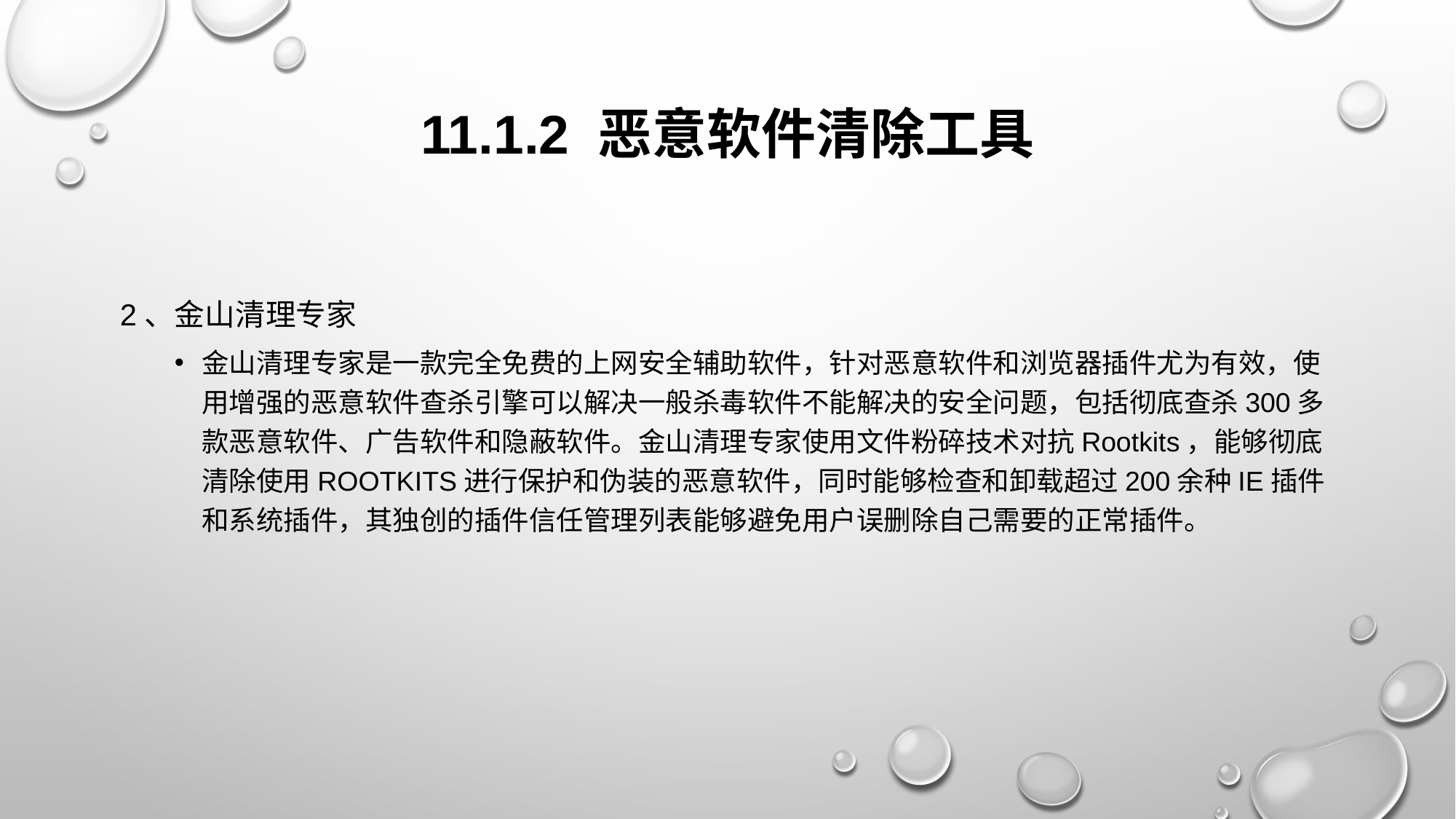

# 11.1.2 恶意软件清除工具
2、金山清理专家
金山清理专家是一款完全免费的上网安全辅助软件，针对恶意软件和浏览器插件尤为有效，使用增强的恶意软件查杀引擎可以解决一般杀毒软件不能解决的安全问题，包括彻底查杀300多款恶意软件、广告软件和隐蔽软件。金山清理专家使用文件粉碎技术对抗Rootkits，能够彻底清除使用Rootkits进行保护和伪装的恶意软件，同时能够检查和卸载超过200余种IE插件和系统插件，其独创的插件信任管理列表能够避免用户误删除自己需要的正常插件。